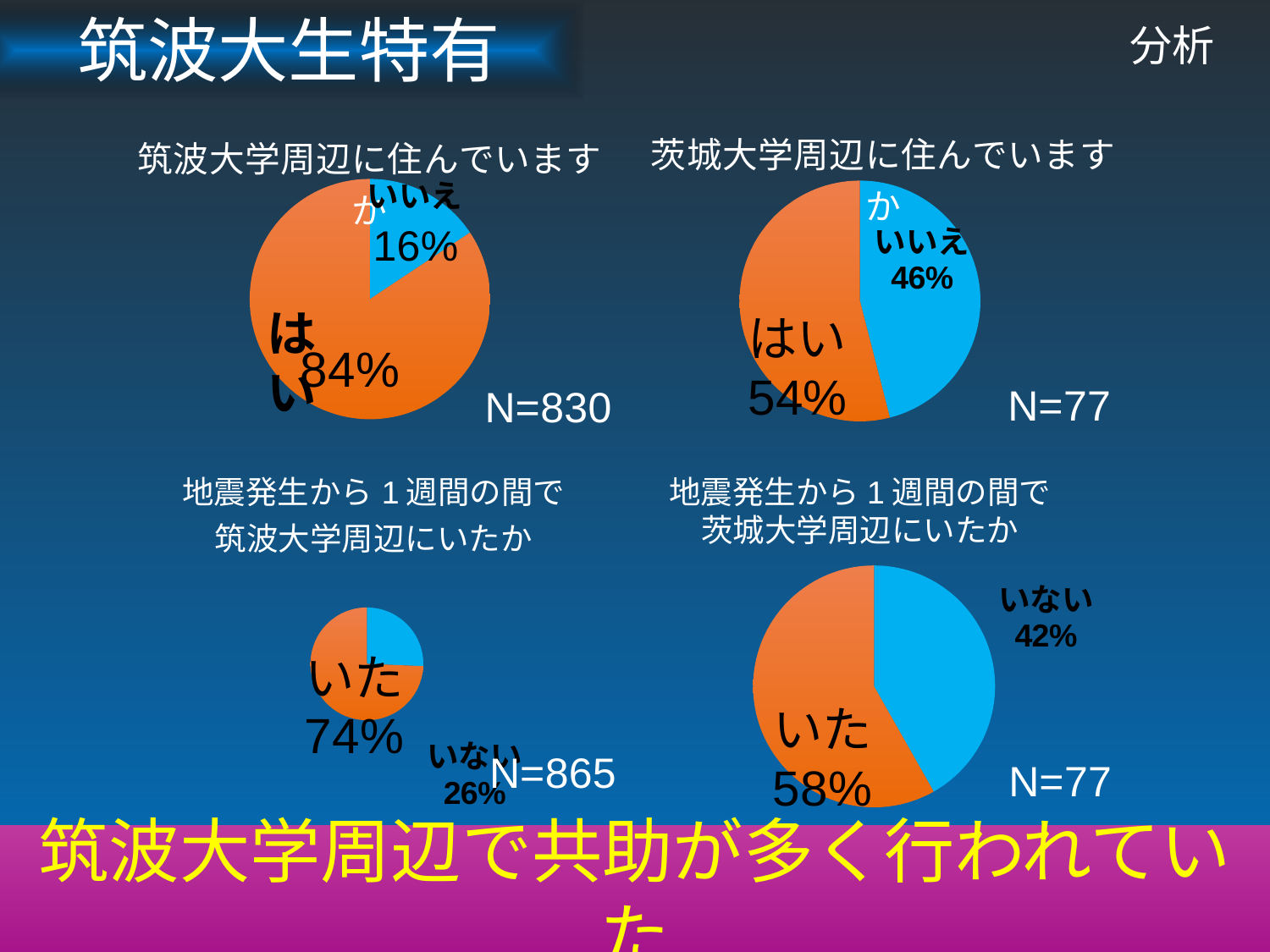

筑波大生特有
# 分析

### Chart: 茨城大学周辺に住んでいますか

| Category |  |
|---|---|
| いいえ | 46.0 |
| はい | 54.0 |

### Chart: 筑波大学周辺に住んでいますか

| Category |  |
|---|---|
| いいえ | 130.0 |
| はい | 700.0 |
・大学周辺に友達が多く住んでいる
・一人暮らしをしている人が多い
はい
・遠くの家族ではなく近くの友達が頼り

### Chart: 地震発生から1週間の間で 筑波大学周辺にいたか

| Category |  |
|---|---|
| いない | 222.0 |
| いた | 643.0 |
地震発生から1週間の間で
茨城大学周辺にいたか

### Chart

| Category |  |
|---|---|
| いない | 28.0 |
| いた | 39.0 |
筑波大学周辺で共助が多く行われていた
筑波大学周辺にいる人が多い
26